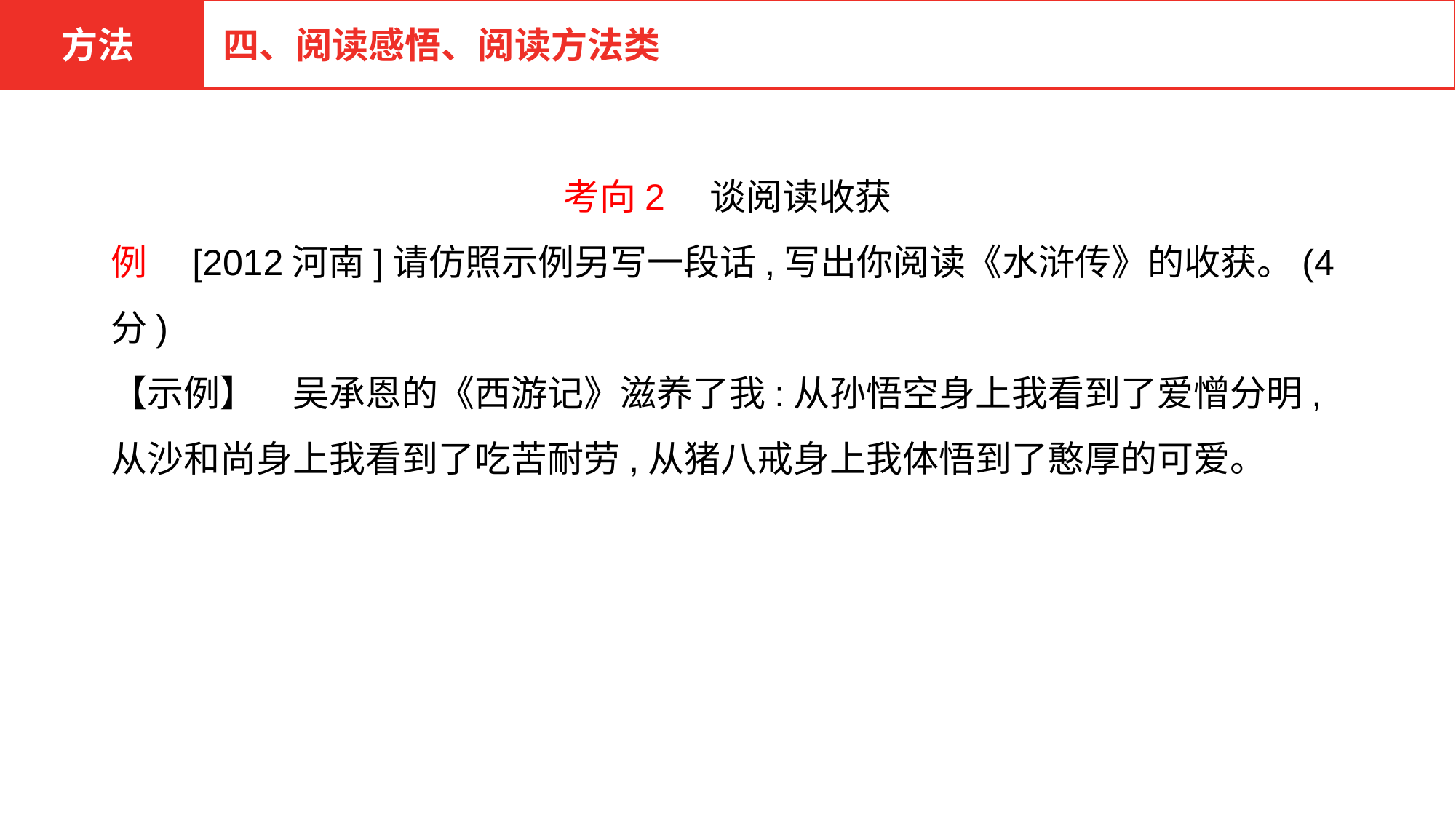

方法
四、阅读感悟、阅读方法类
考向2　谈阅读收获
例　[2012河南]请仿照示例另写一段话,写出你阅读《水浒传》的收获。(4分)
【示例】　吴承恩的《西游记》滋养了我:从孙悟空身上我看到了爱憎分明,从沙和尚身上我看到了吃苦耐劳,从猪八戒身上我体悟到了憨厚的可爱。